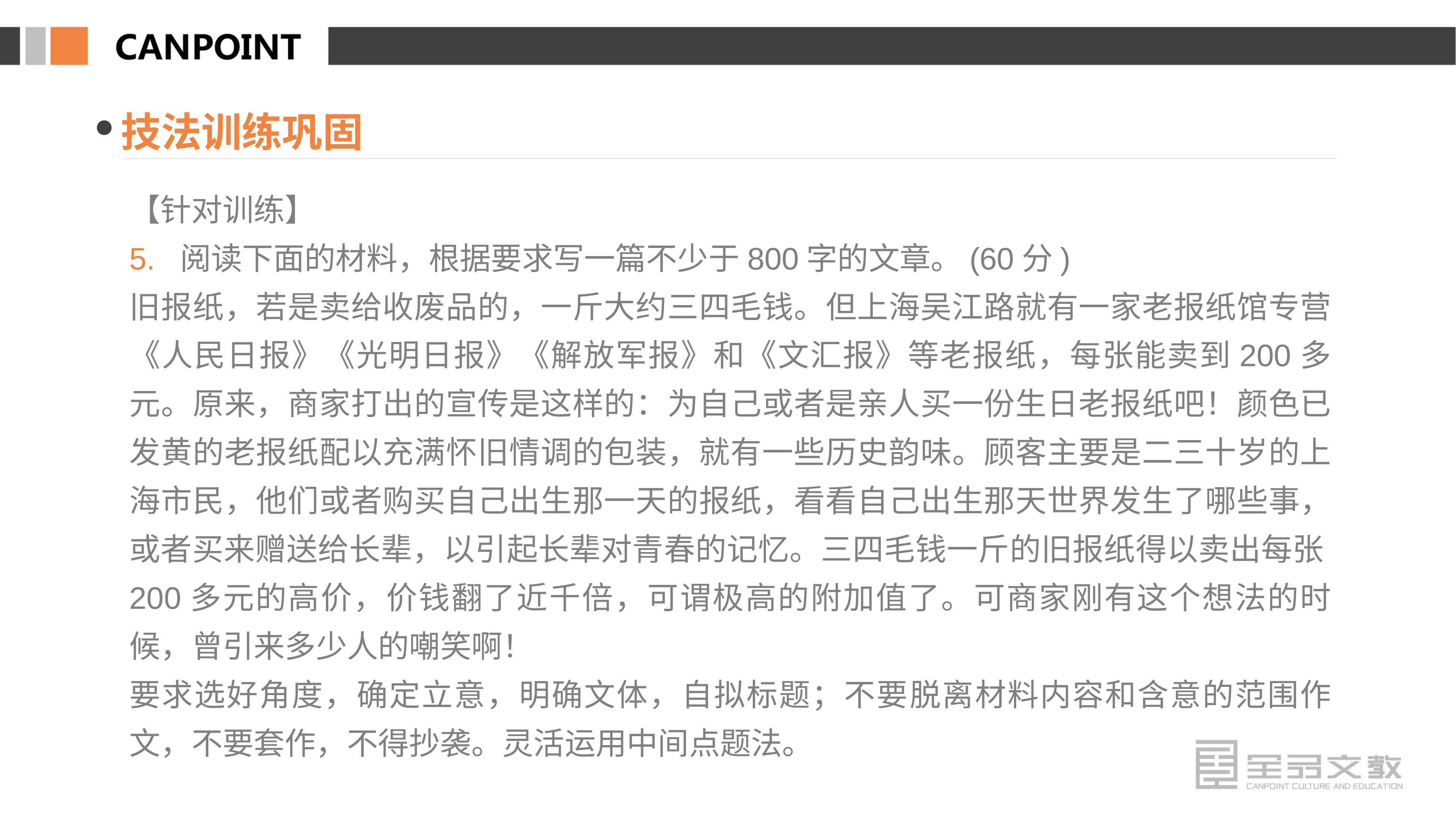

技法训练巩固

【针对训练】
5.  阅读下面的材料，根据要求写一篇不少于800字的文章。(60分)
旧报纸，若是卖给收废品的，一斤大约三四毛钱。但上海吴江路就有一家老报纸馆专营《人民日报》《光明日报》《解放军报》和《文汇报》等老报纸，每张能卖到200多元。原来，商家打出的宣传是这样的：为自己或者是亲人买一份生日老报纸吧！颜色已发黄的老报纸配以充满怀旧情调的包装，就有一些历史韵味。顾客主要是二三十岁的上海市民，他们或者购买自己出生那一天的报纸，看看自己出生那天世界发生了哪些事，或者买来赠送给长辈，以引起长辈对青春的记忆。三四毛钱一斤的旧报纸得以卖出每张200多元的高价，价钱翻了近千倍，可谓极高的附加值了。可商家刚有这个想法的时候，曾引来多少人的嘲笑啊！
要求选好角度，确定立意，明确文体，自拟标题；不要脱离材料内容和含意的范围作文，不要套作，不得抄袭。灵活运用中间点题法。